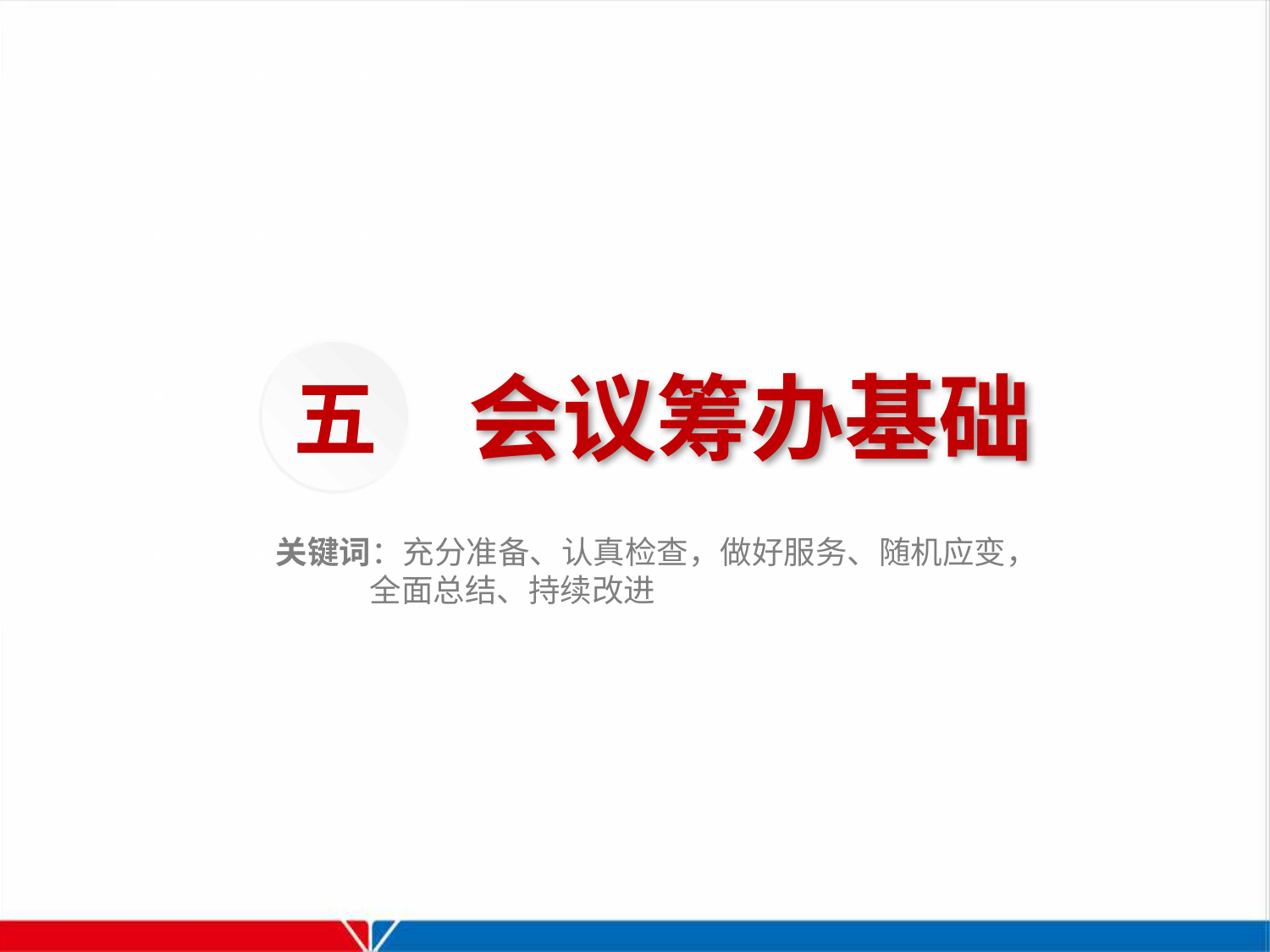

会议筹办基础
五
关键词：充分准备、认真检查，做好服务、随机应变，
            全面总结、持续改进